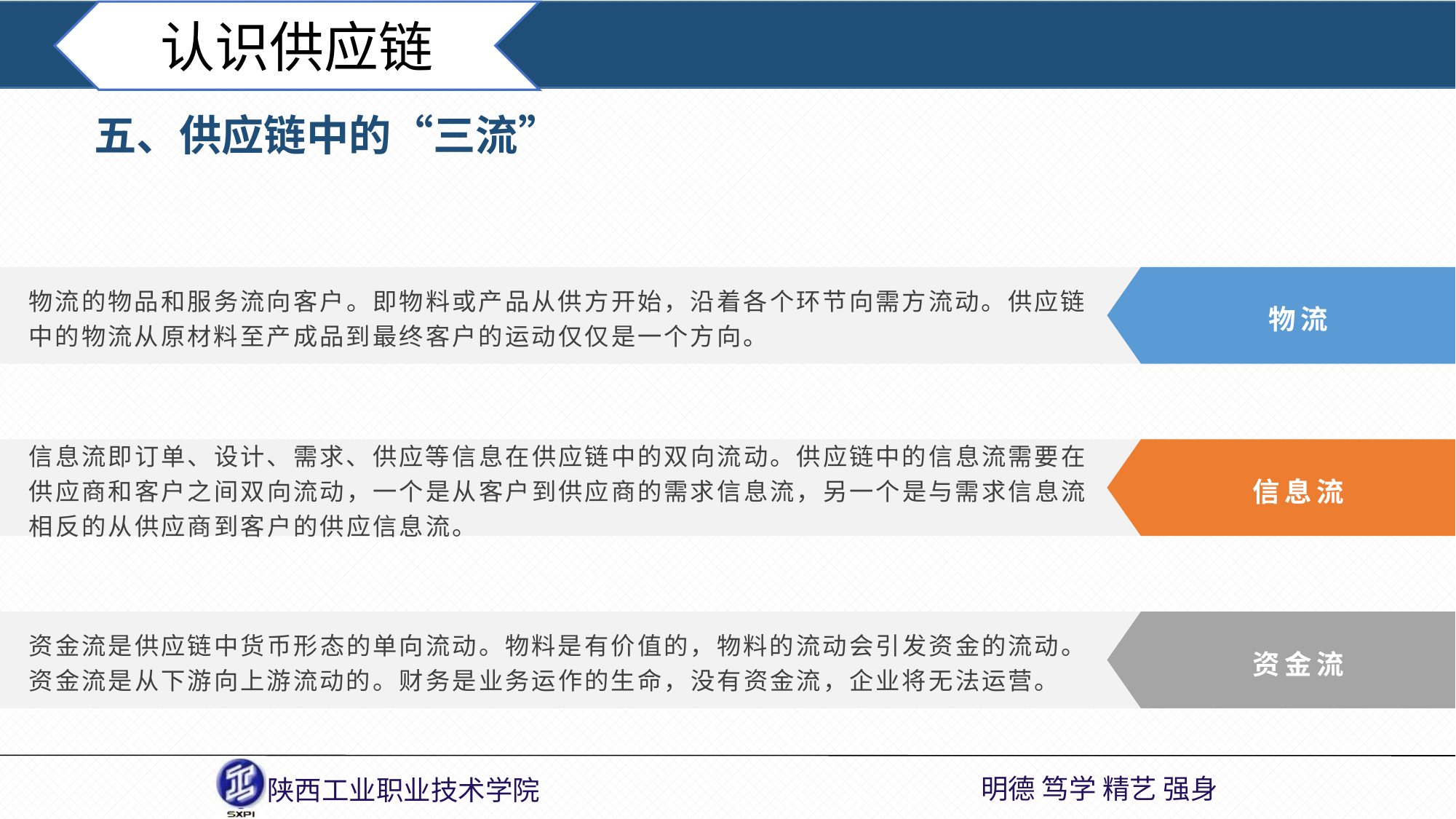

认识供应链
五、供应链中的“三流”

物流的物品和服务流向客户。即物料或产品从供方开始，沿着各个环节向需方流动。供应链中的物流从原材料至产成品到最终客户的运动仅仅是一个方向。
物流

信息流即订单、设计、需求、供应等信息在供应链中的双向流动。供应链中的信息流需要在供应商和客户之间双向流动，一个是从客户到供应商的需求信息流，另一个是与需求信息流相反的从供应商到客户的供应信息流。
信息流

资金流是供应链中货币形态的单向流动。物料是有价值的，物料的流动会引发资金的流动。资金流是从下游向上游流动的。财务是业务运作的生命，没有资金流，企业将无法运营。
资金流